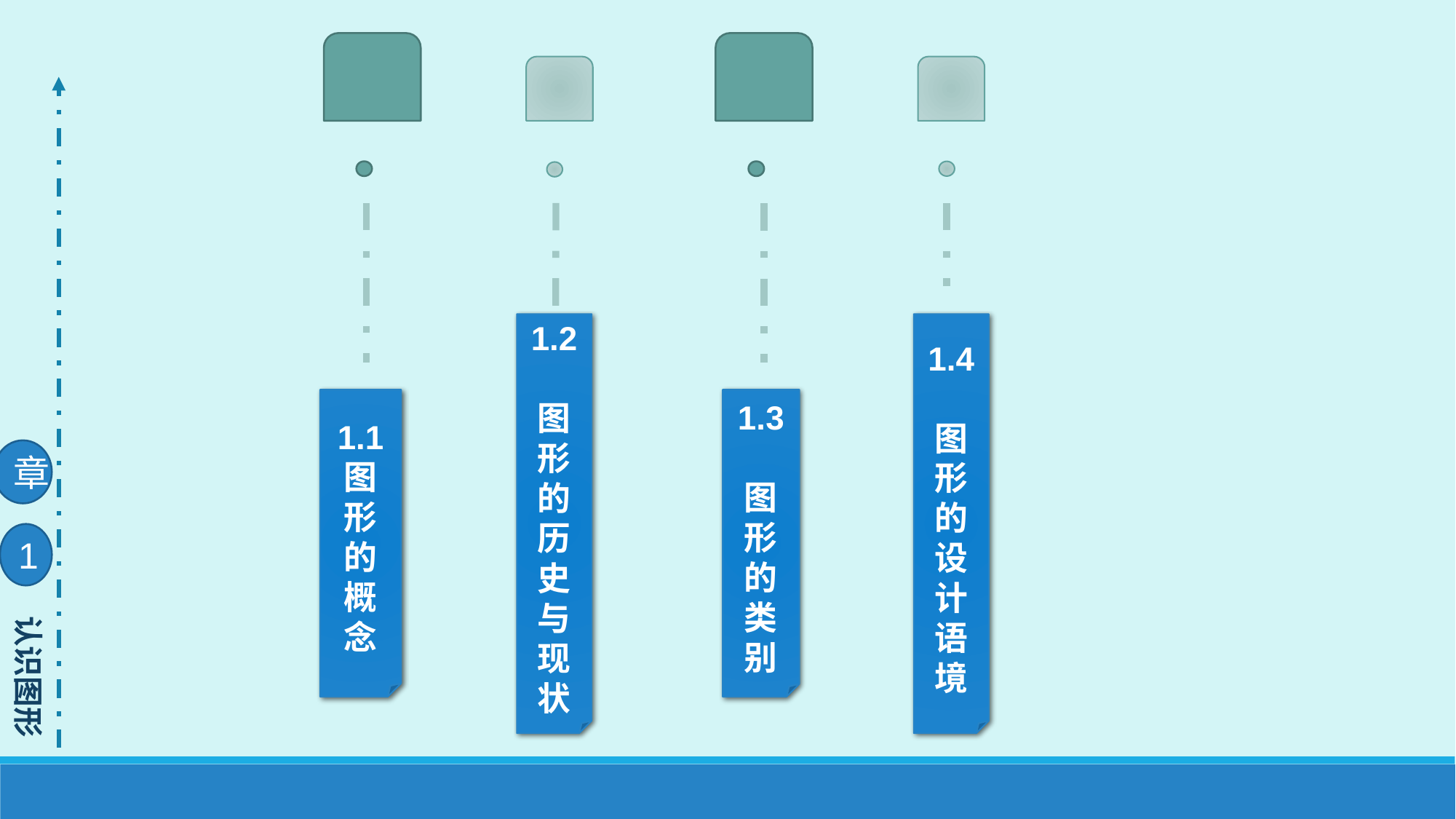

1.2   图形的历史与现状
1.4   图形的设计语境
1.1
图形的概念
1.3   图形的类别
章
1
认识图形